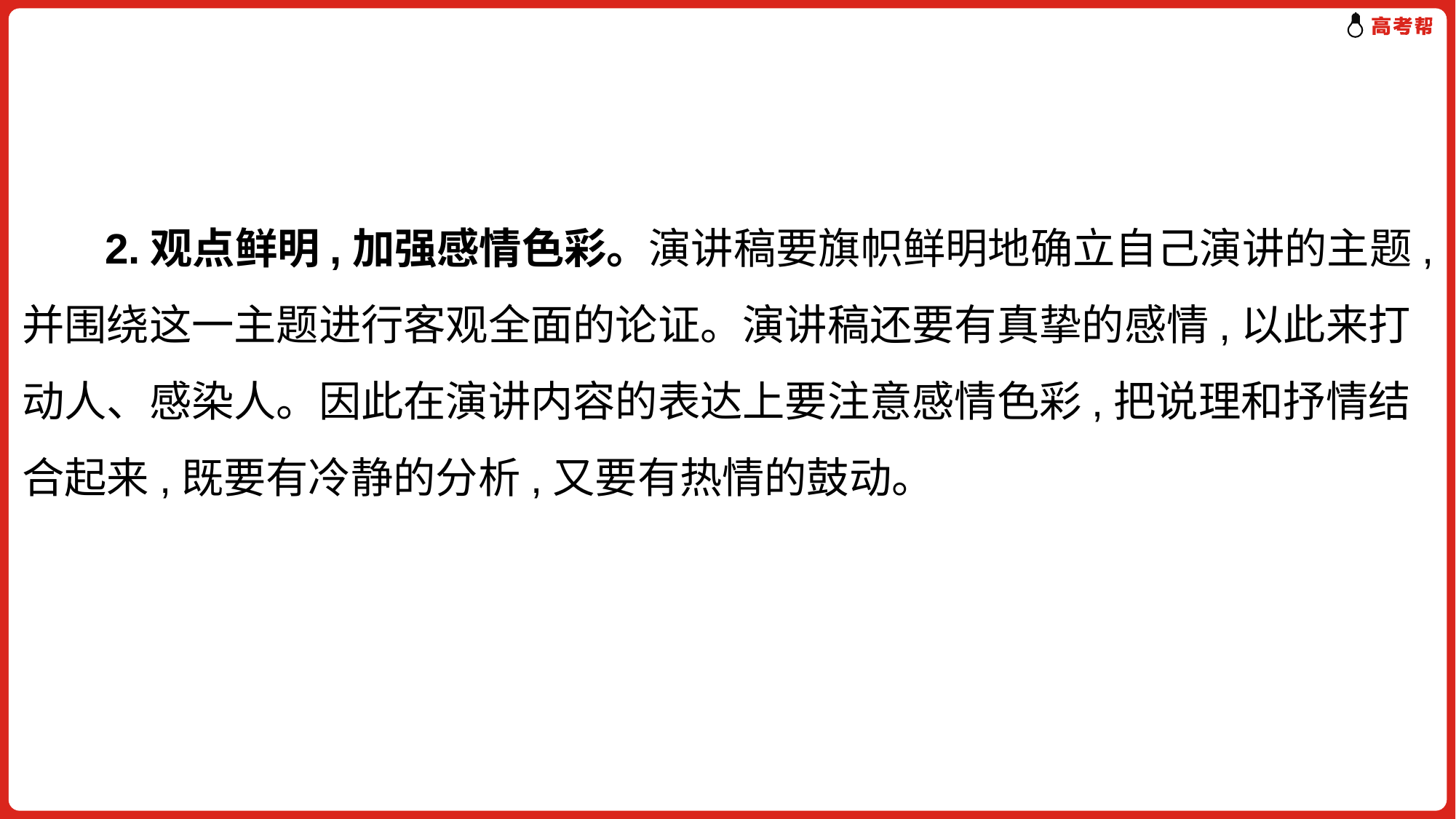

2.观点鲜明,加强感情色彩。演讲稿要旗帜鲜明地确立自己演讲的主题,并围绕这一主题进行客观全面的论证。演讲稿还要有真挚的感情,以此来打动人、感染人。因此在演讲内容的表达上要注意感情色彩,把说理和抒情结合起来,既要有冷静的分析,又要有热情的鼓动。